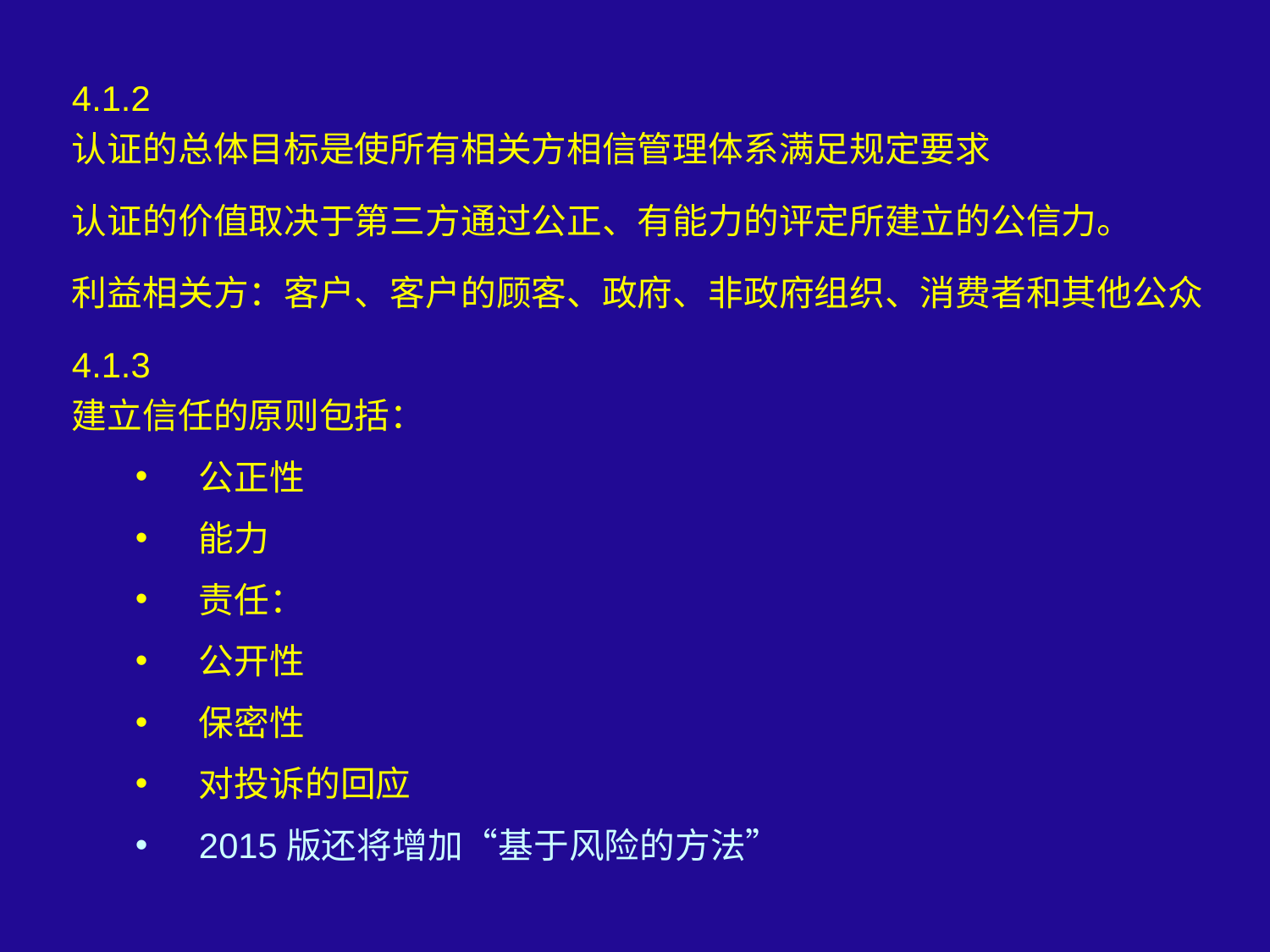

4.1.2
认证的总体目标是使所有相关方相信管理体系满足规定要求

认证的价值取决于第三方通过公正、有能力的评定所建立的公信力。

利益相关方：客户、客户的顾客、政府、非政府组织、消费者和其他公众

4.1.3
建立信任的原则包括：
公正性
能力
责任：
公开性
保密性
对投诉的回应
2015版还将增加“基于风险的方法”